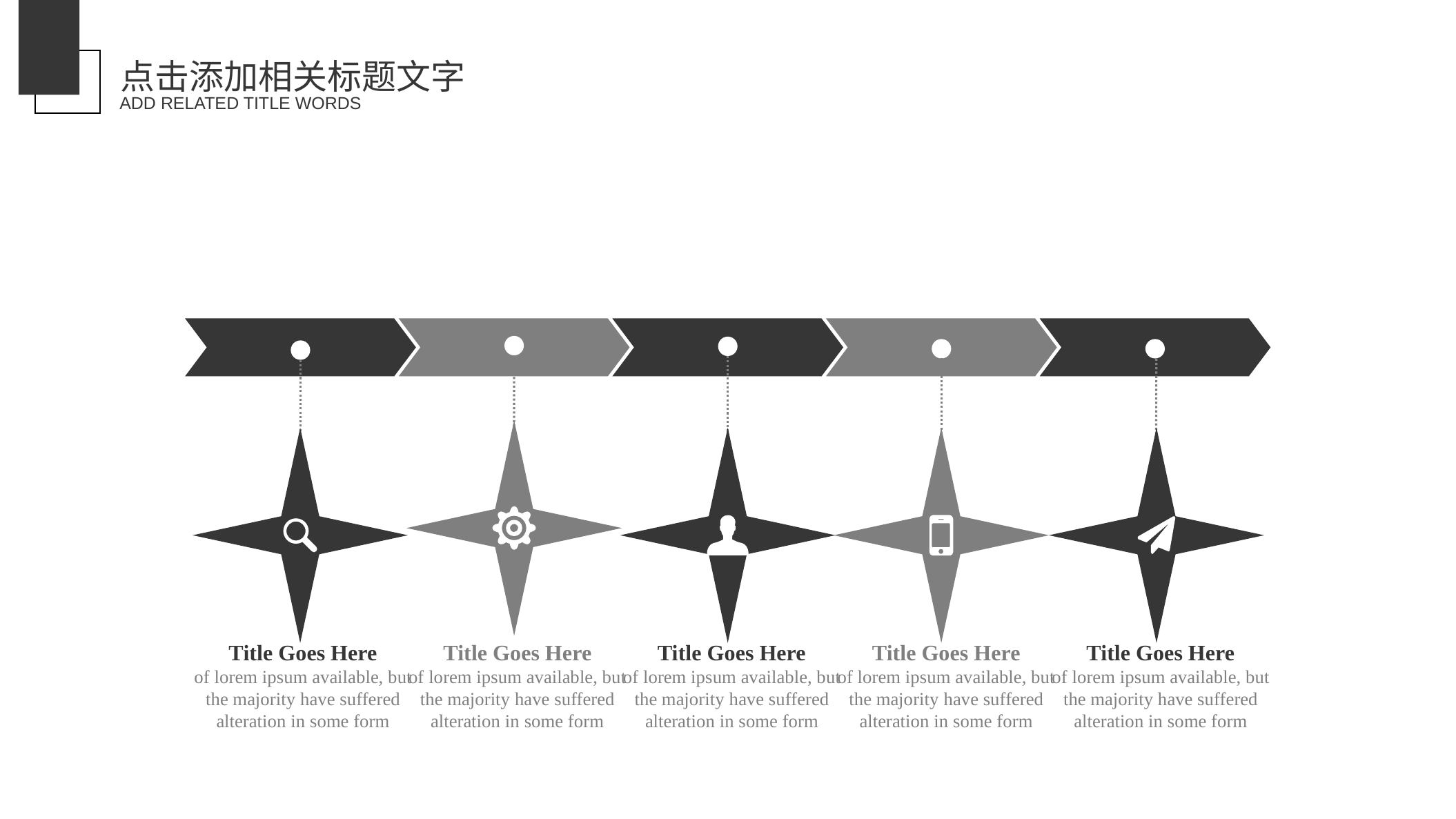

点击添加相关标题文字
ADD RELATED TITLE WORDS

Title Goes Here
of lorem ipsum available, but the majority have suffered alteration in some form
Title Goes Here
of lorem ipsum available, but the majority have suffered alteration in some form
Title Goes Here
of lorem ipsum available, but the majority have suffered alteration in some form
Title Goes Here
of lorem ipsum available, but the majority have suffered alteration in some form
Title Goes Here
of lorem ipsum available, but the majority have suffered alteration in some form